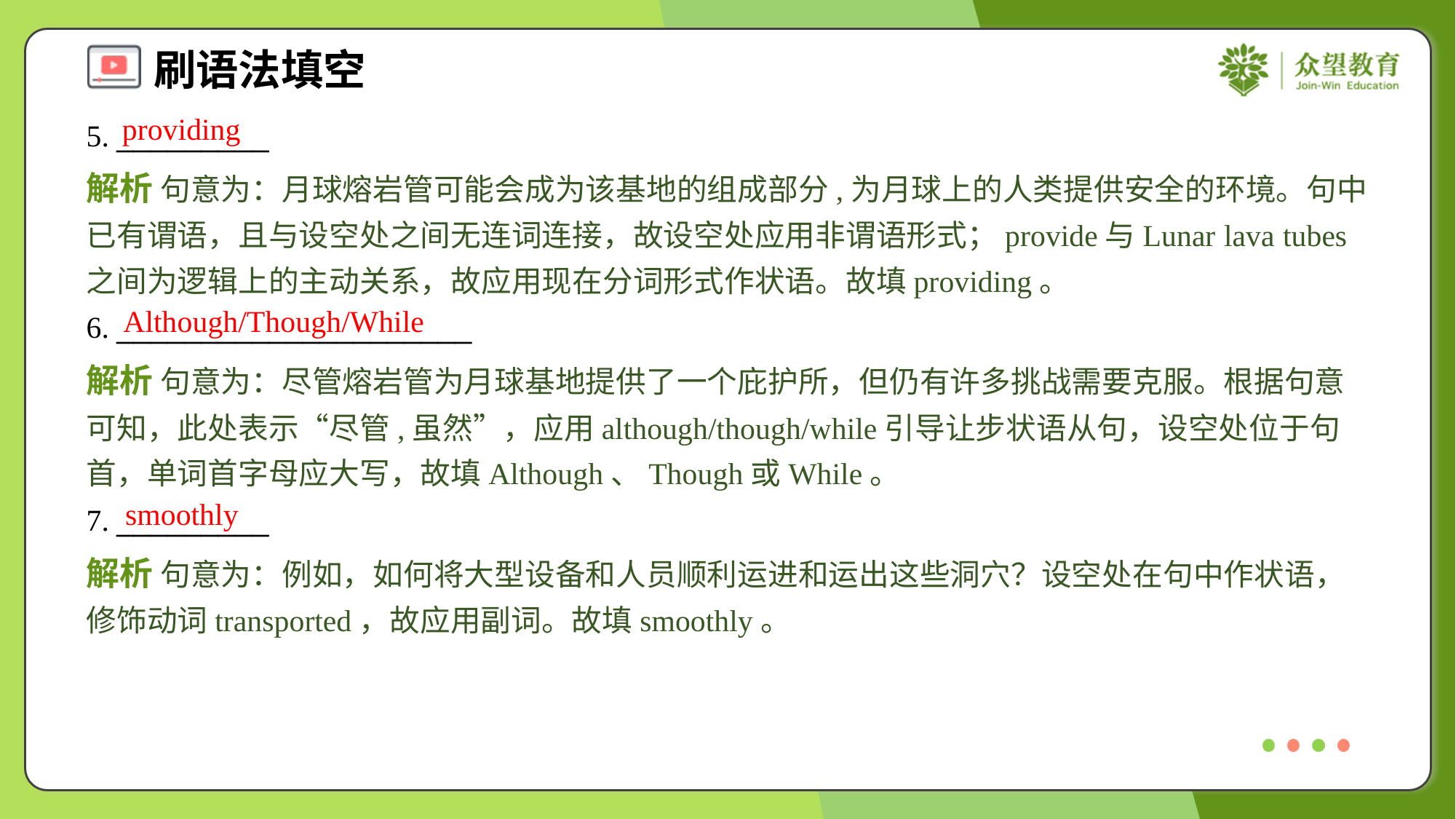

providing
5. _________
解析 句意为：月球熔岩管可能会成为该基地的组成部分,为月球上的人类提供安全的环境。句中已有谓语，且与设空处之间无连词连接，故设空处应用非谓语形式；provide与Lunar lava tubes之间为逻辑上的主动关系，故应用现在分词形式作状语。故填providing。
Although/Though/While
6. _____________________
解析 句意为：尽管熔岩管为月球基地提供了一个庇护所，但仍有许多挑战需要克服。根据句意可知，此处表示“尽管,虽然”，应用although/though/while引导让步状语从句，设空处位于句首，单词首字母应大写，故填Although、Though或While。
smoothly
7. _________
解析 句意为：例如，如何将大型设备和人员顺利运进和运出这些洞穴？设空处在句中作状语，修饰动词transported，故应用副词。故填smoothly。